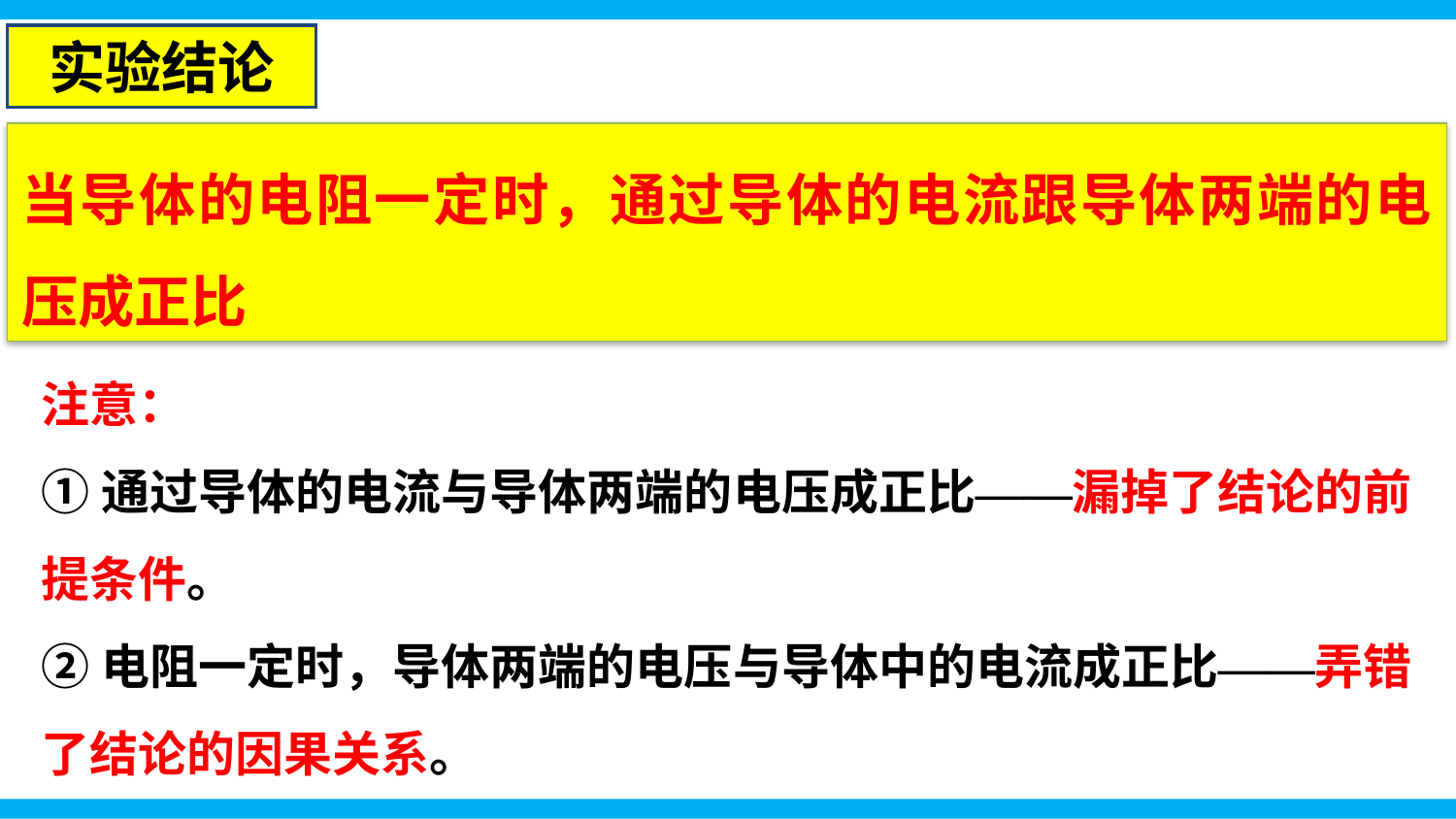

实验结论
当导体的电阻一定时，通过导体的电流跟导体两端的电压成正比
注意：
①通过导体的电流与导体两端的电压成正比——漏掉了结论的前提条件。
②电阻一定时，导体两端的电压与导体中的电流成正比——弄错了结论的因果关系。